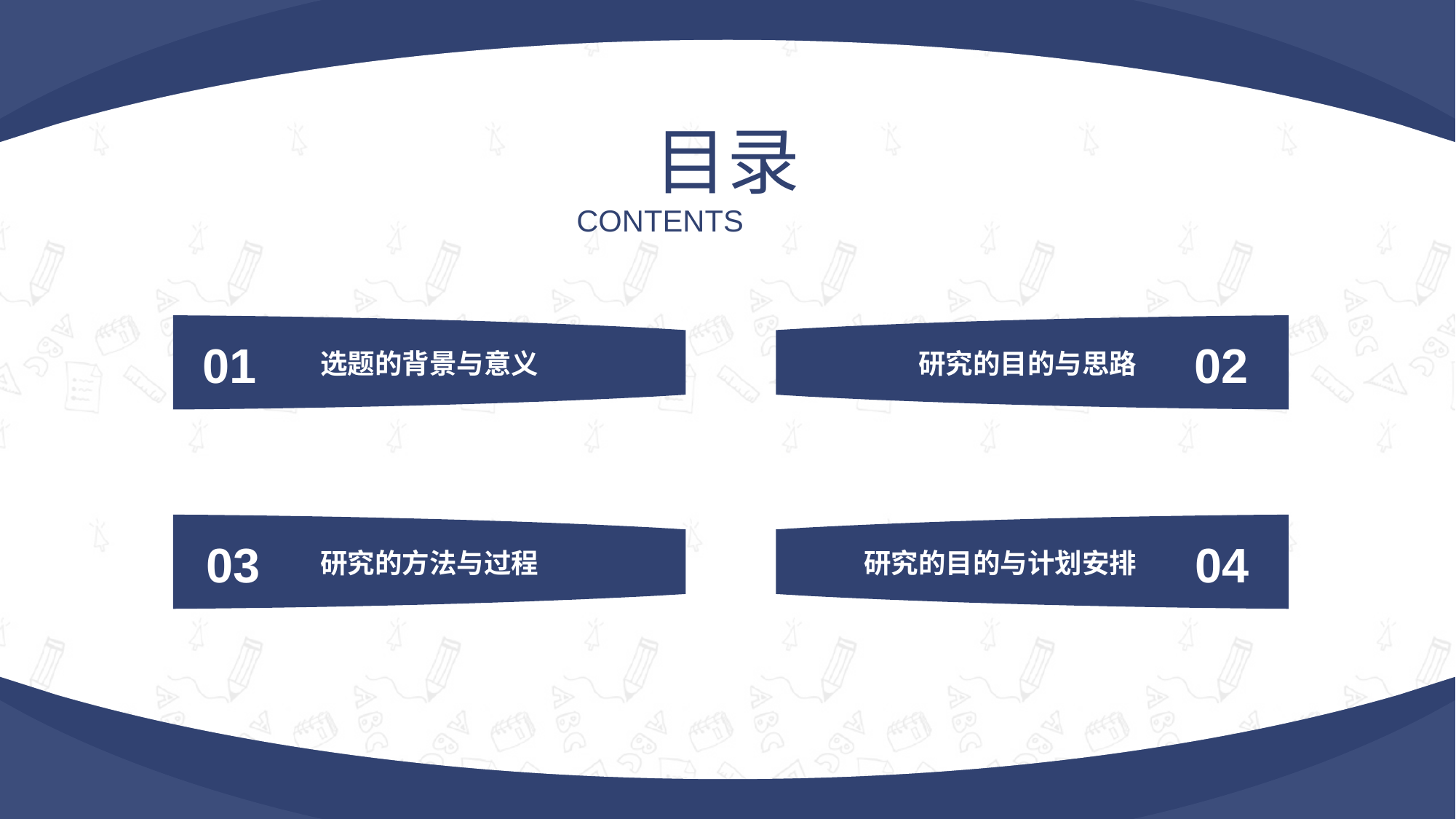

目录
CONTENTS

01
02
选题的背景与意义
研究的目的与思路

03
04
研究的方法与过程
研究的目的与计划安排